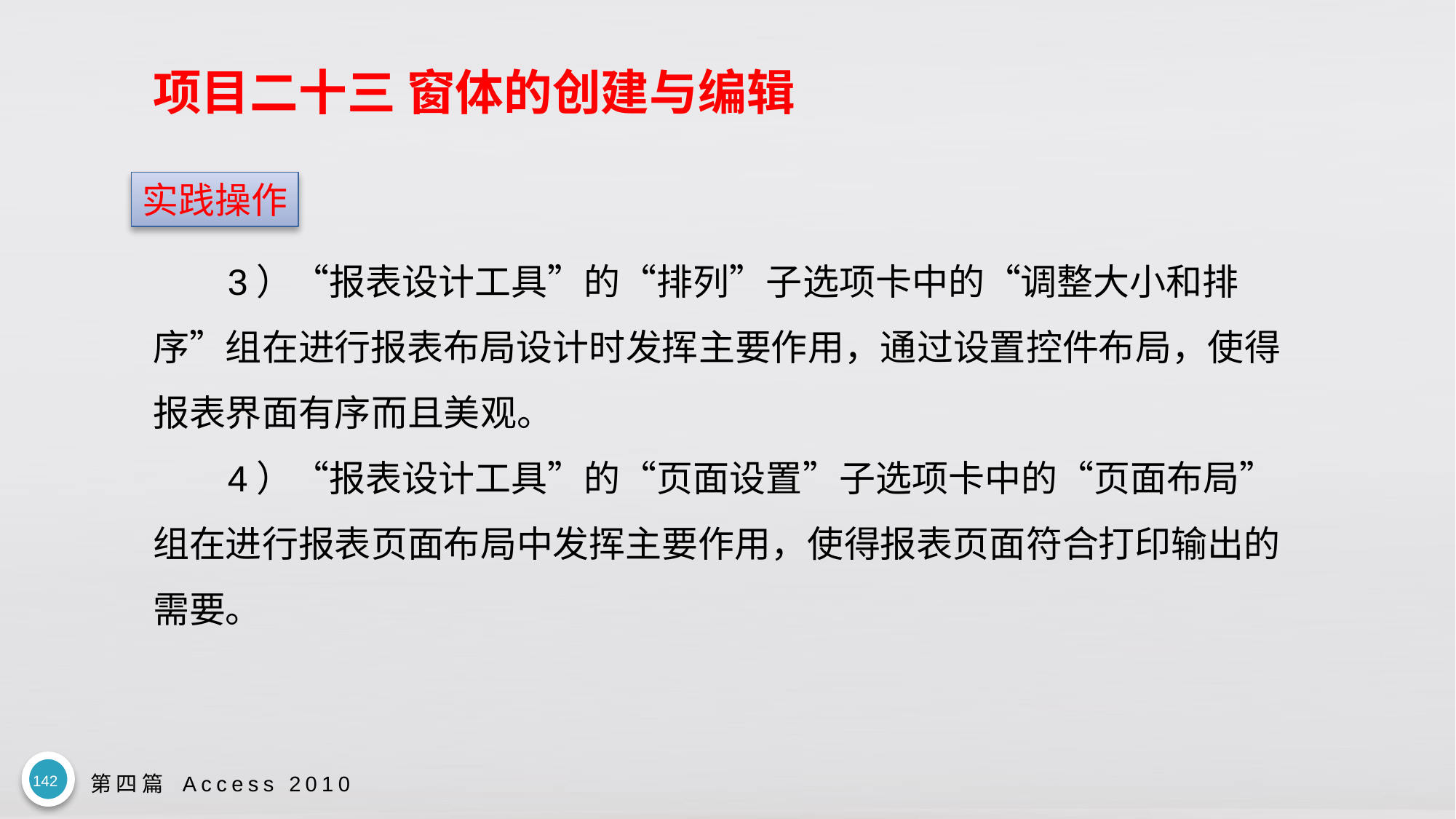

# 项目二十三 窗体的创建与编辑
实践操作
3）“报表设计工具”的“排列”子选项卡中的“调整大小和排序”组在进行报表布局设计时发挥主要作用，通过设置控件布局，使得报表界面有序而且美观。
4）“报表设计工具”的“页面设置”子选项卡中的“页面布局”组在进行报表页面布局中发挥主要作用，使得报表页面符合打印输出的需要。
142